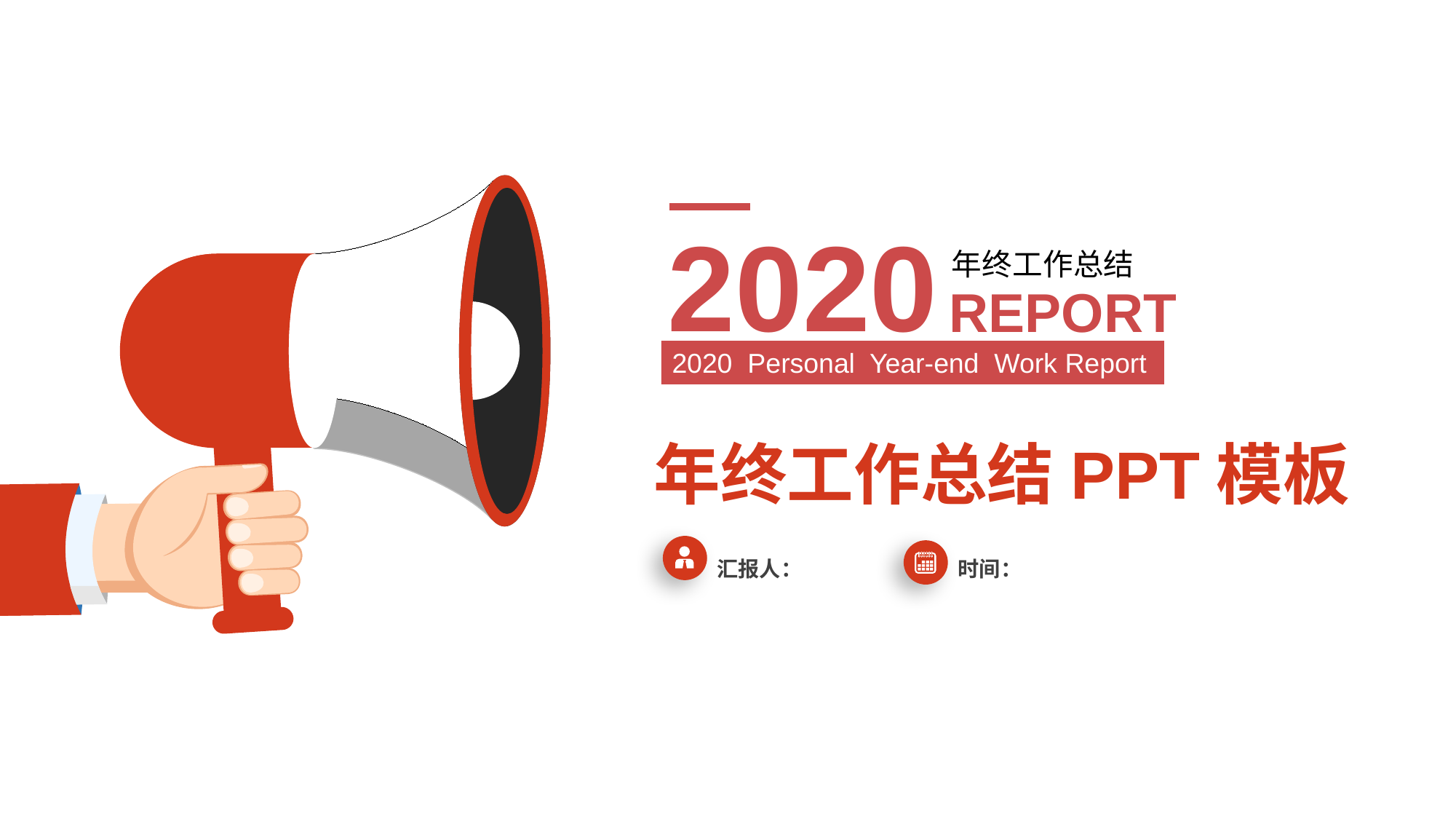

2020
年终工作总结
REPORT
2020  Personal  Year-end  Work Report
年终工作总结PPT模板

汇报人：

时间：